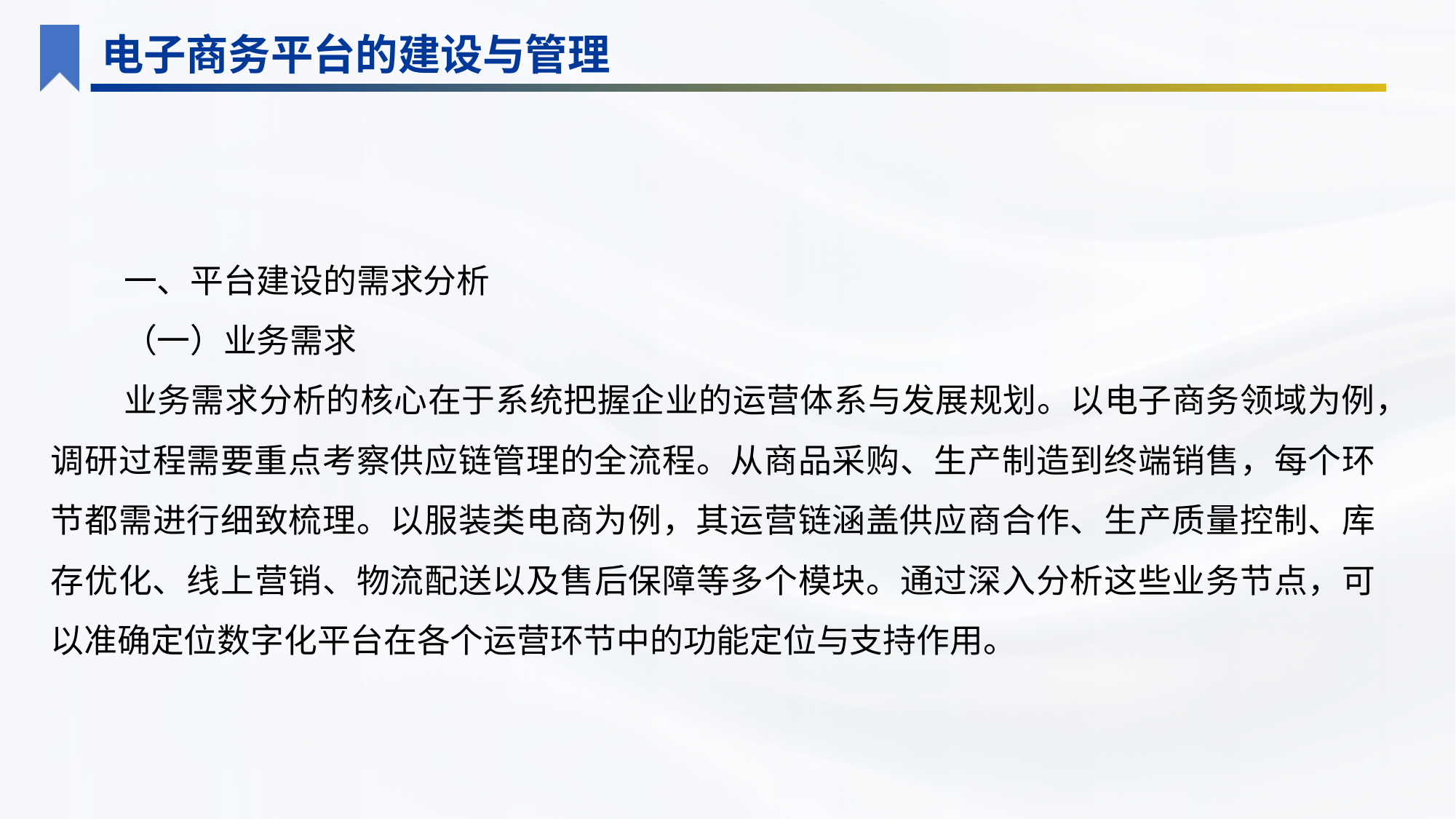

电子商务平台的建设与管理
一、平台建设的需求分析
（一）业务需求
业务需求分析的核心在于系统把握企业的运营体系与发展规划。以电子商务领域为例，调研过程需要重点考察供应链管理的全流程。从商品采购、生产制造到终端销售，每个环节都需进行细致梳理。以服装类电商为例，其运营链涵盖供应商合作、生产质量控制、库存优化、线上营销、物流配送以及售后保障等多个模块。通过深入分析这些业务节点，可以准确定位数字化平台在各个运营环节中的功能定位与支持作用。